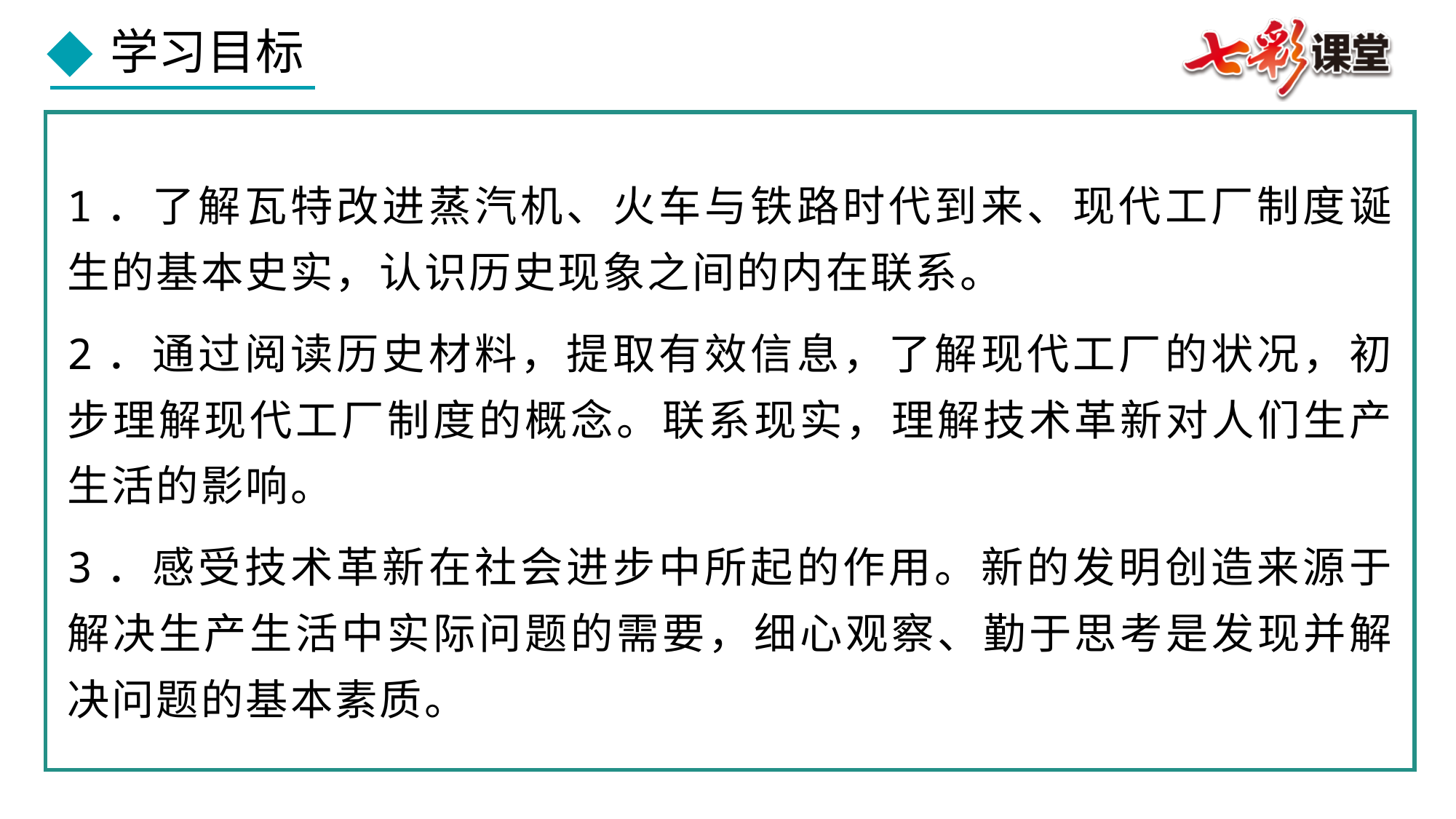

1．了解瓦特改进蒸汽机、火车与铁路时代到来、现代工厂制度诞生的基本史实，认识历史现象之间的内在联系。
2．通过阅读历史材料，提取有效信息，了解现代工厂的状况，初步理解现代工厂制度的概念。联系现实，理解技术革新对人们生产生活的影响。
3．感受技术革新在社会进步中所起的作用。新的发明创造来源于解决生产生活中实际问题的需要，细心观察、勤于思考是发现并解决问题的基本素质。